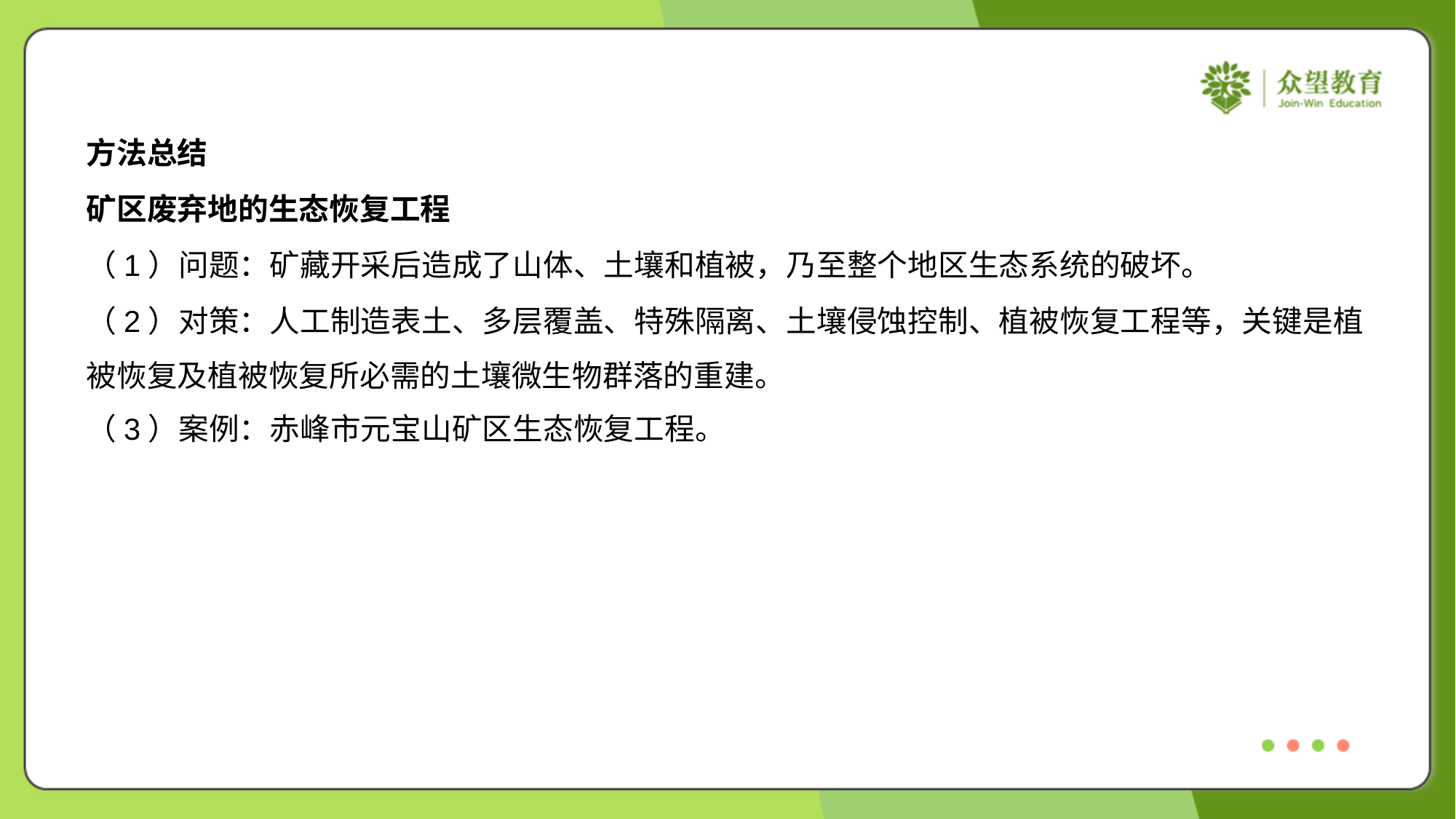

方法总结
矿区废弃地的生态恢复工程
（1）问题：矿藏开采后造成了山体、土壤和植被，乃至整个地区生态系统的破坏。
（2）对策：人工制造表土、多层覆盖、特殊隔离、土壤侵蚀控制、植被恢复工程等，关键是植
被恢复及植被恢复所必需的土壤微生物群落的重建。
（3）案例：赤峰市元宝山矿区生态恢复工程。